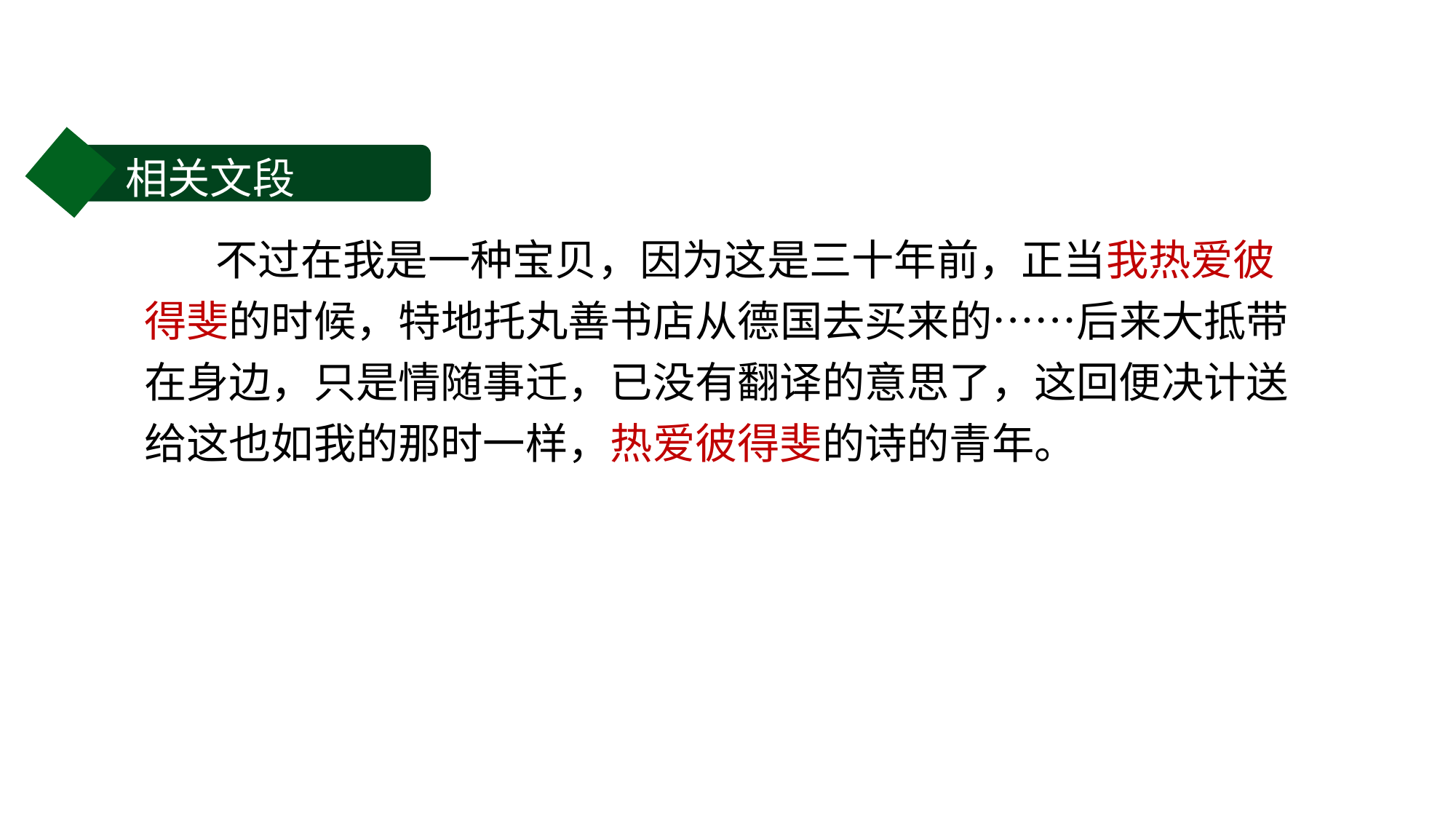

相关文段
不过在我是一种宝贝，因为这是三十年前，正当我热爱彼得斐的时候，特地托丸善书店从德国去买来的……后来大抵带在身边，只是情随事迁，已没有翻译的意思了，这回便决计送给这也如我的那时一样，热爱彼得斐的诗的青年。